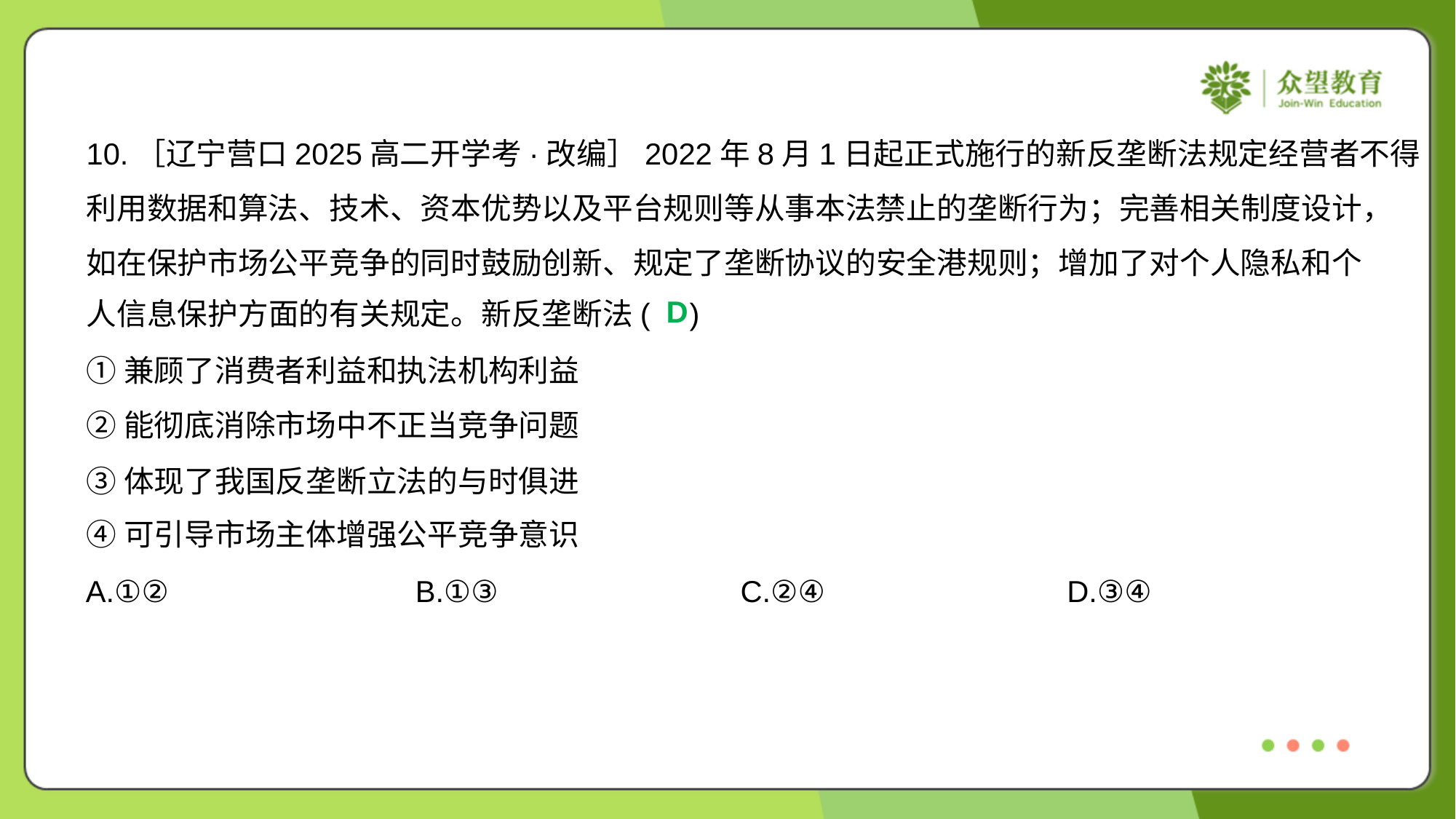

10.［辽宁营口2025高二开学考·改编］2022年8月1日起正式施行的新反垄断法规定经营者不得
利用数据和算法、技术、资本优势以及平台规则等从事本法禁止的垄断行为；完善相关制度设计，
如在保护市场公平竞争的同时鼓励创新、规定了垄断协议的安全港规则；增加了对个人隐私和个
人信息保护方面的有关规定。新反垄断法(     )
D
①兼顾了消费者利益和执法机构利益
②能彻底消除市场中不正当竞争问题
③体现了我国反垄断立法的与时俱进
④可引导市场主体增强公平竞争意识
A.①②	B.①③	C.②④	D.③④